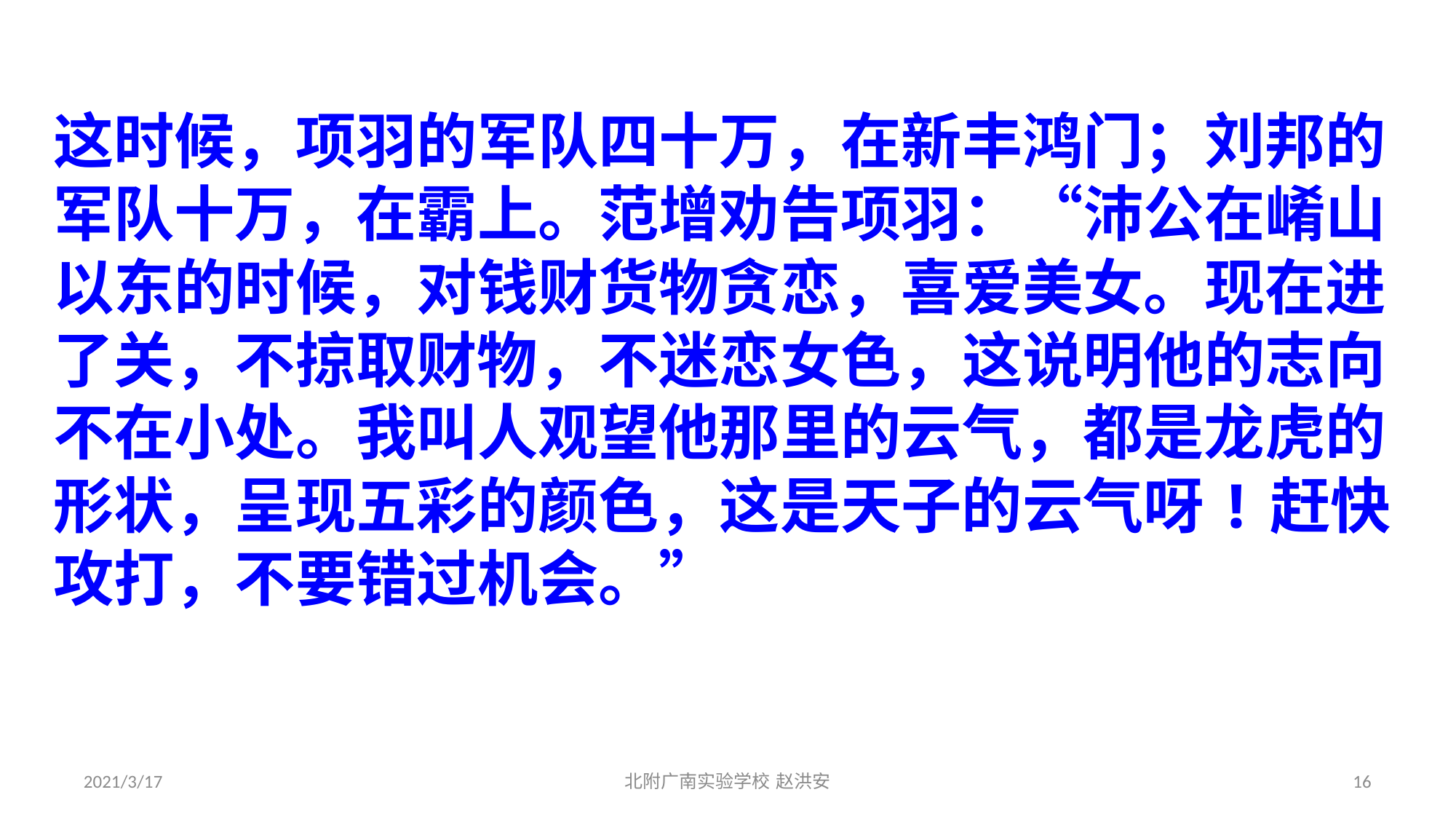

这时候，项羽的军队四十万，在新丰鸿门；刘邦的军队十万，在霸上。范增劝告项羽：“沛公在崤山以东的时候，对钱财货物贪恋，喜爱美女。现在进了关，不掠取财物，不迷恋女色，这说明他的志向不在小处。我叫人观望他那里的云气，都是龙虎的形状，呈现五彩的颜色，这是天子的云气呀!赶快攻打，不要错过机会。”
2021/3/17
北附广南实验学校 赵洪安
16